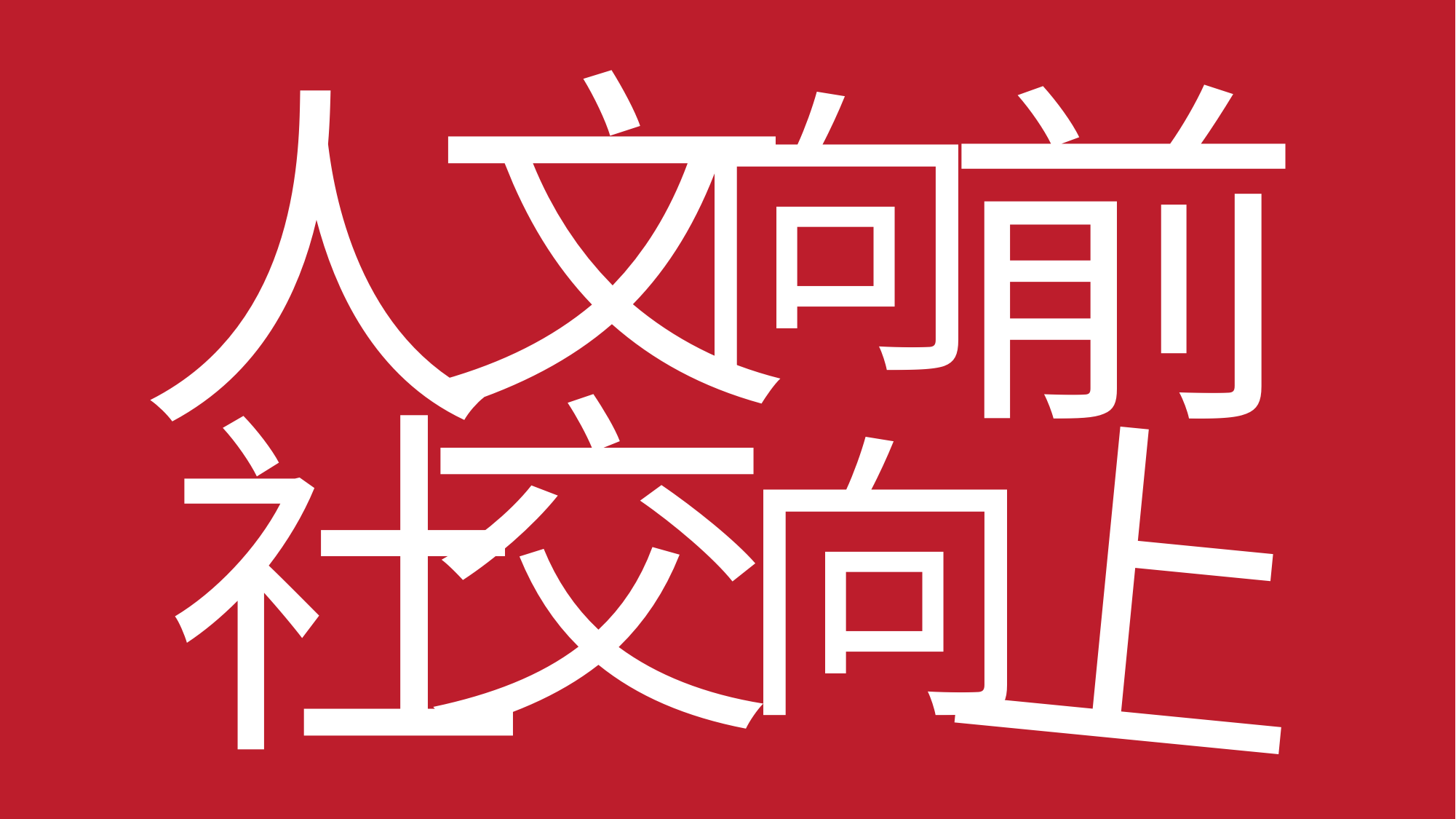

人

文
前
人
向
名
了
来
门
交
社
上
向